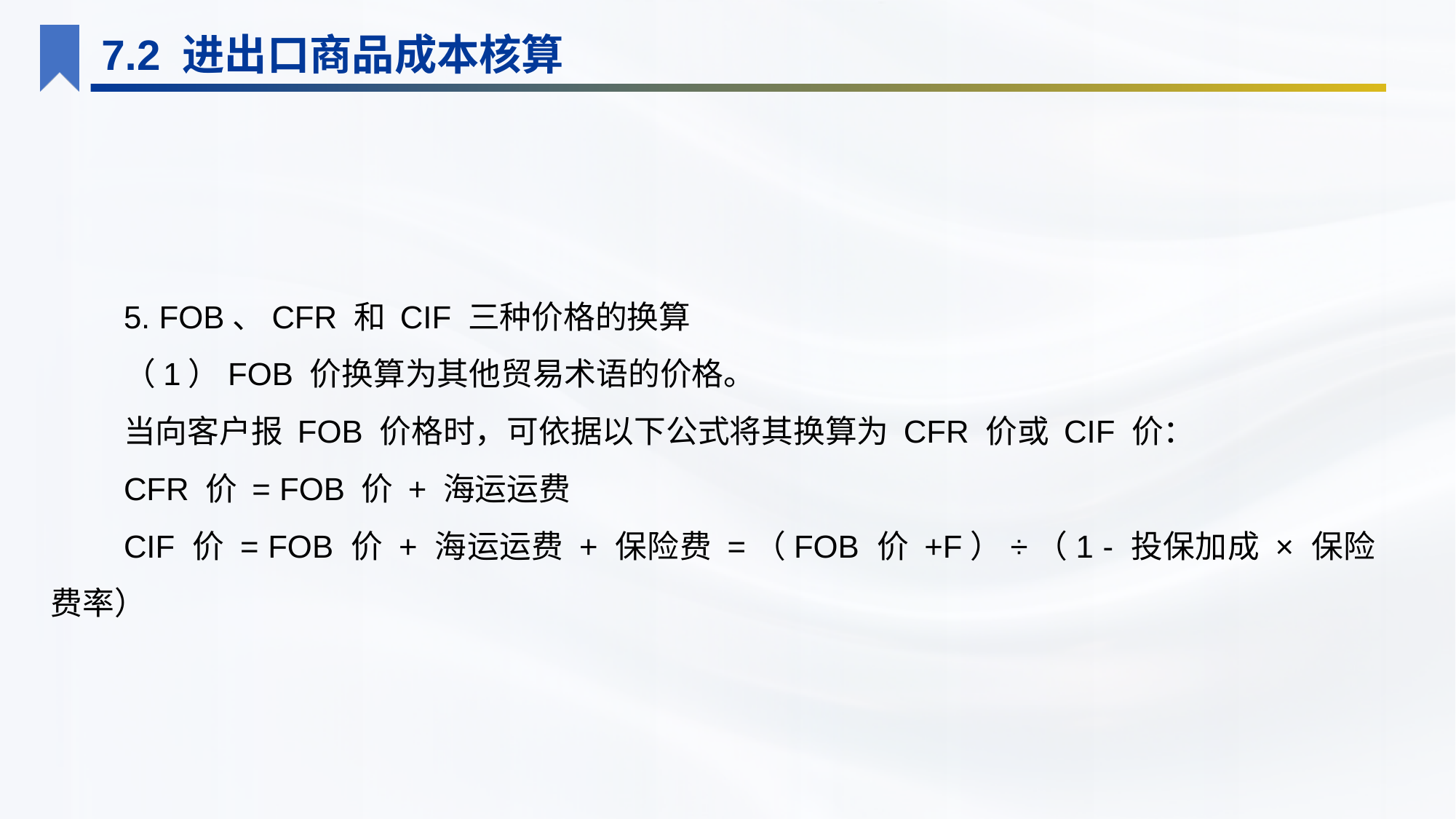

7.2 进出口商品成本核算
5. FOB、CFR 和 CIF 三种价格的换算
（1）FOB 价换算为其他贸易术语的价格。
当向客户报 FOB 价格时，可依据以下公式将其换算为 CFR 价或 CIF 价：
CFR 价 = FOB 价 + 海运运费
CIF 价 = FOB 价 + 海运运费 + 保险费 =（FOB 价 +F）÷（1 - 投保加成 × 保险费率）